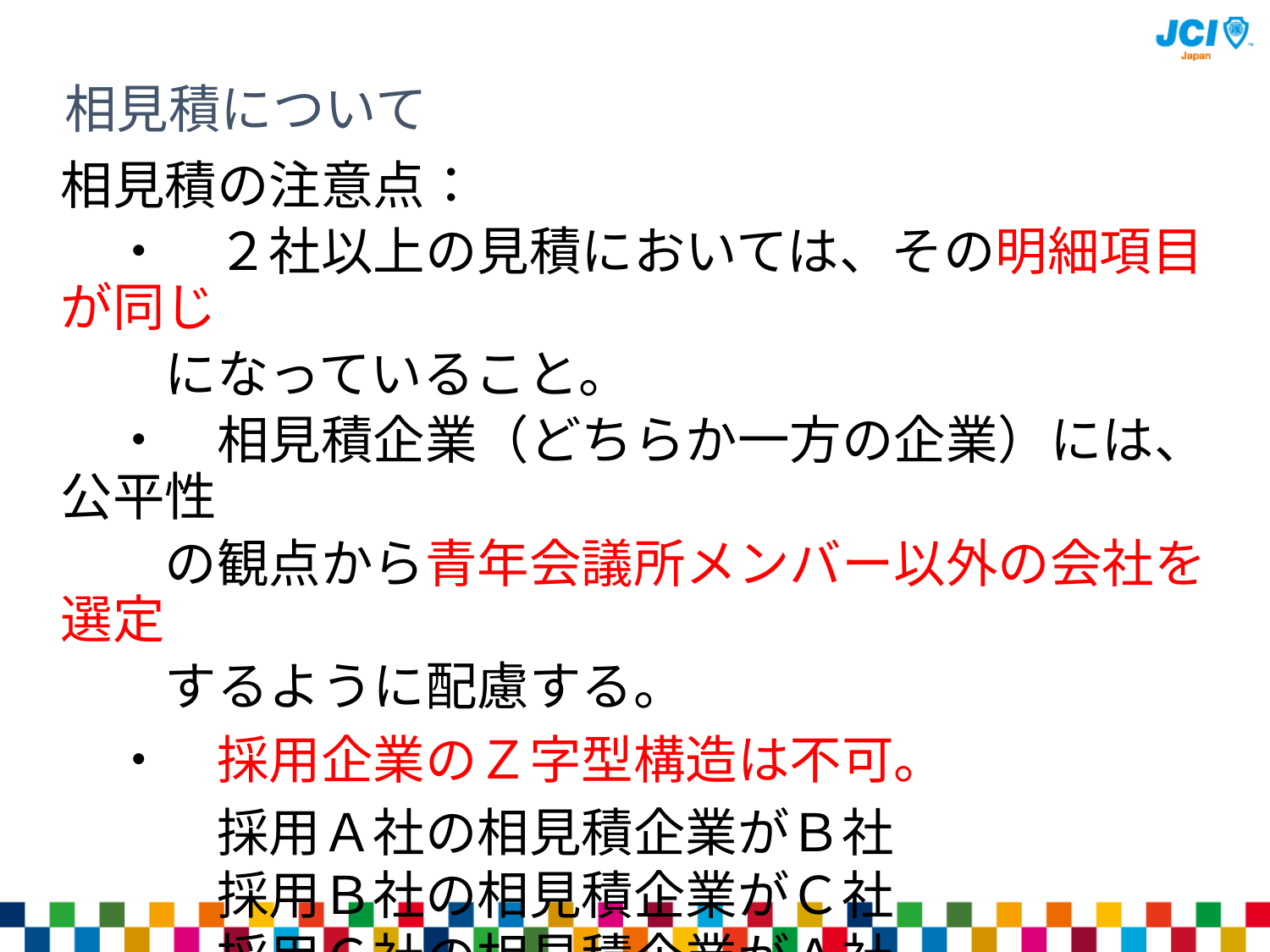

相見積について
相見積の注意点：
　・　２社以上の見積においては、その明細項目が同じ
　　になっていること。
　・　相見積企業（どちらか一方の企業）には、公平性
　　の観点から青年会議所メンバー以外の会社を選定
　　するように配慮する。
　・　採用企業のＺ字型構造は不可。
　　　採用Ａ社の相見積企業がＢ社
　　　採用Ｂ社の相見積企業がＣ社
　　　採用Ｃ社の相見積企業がＡ社